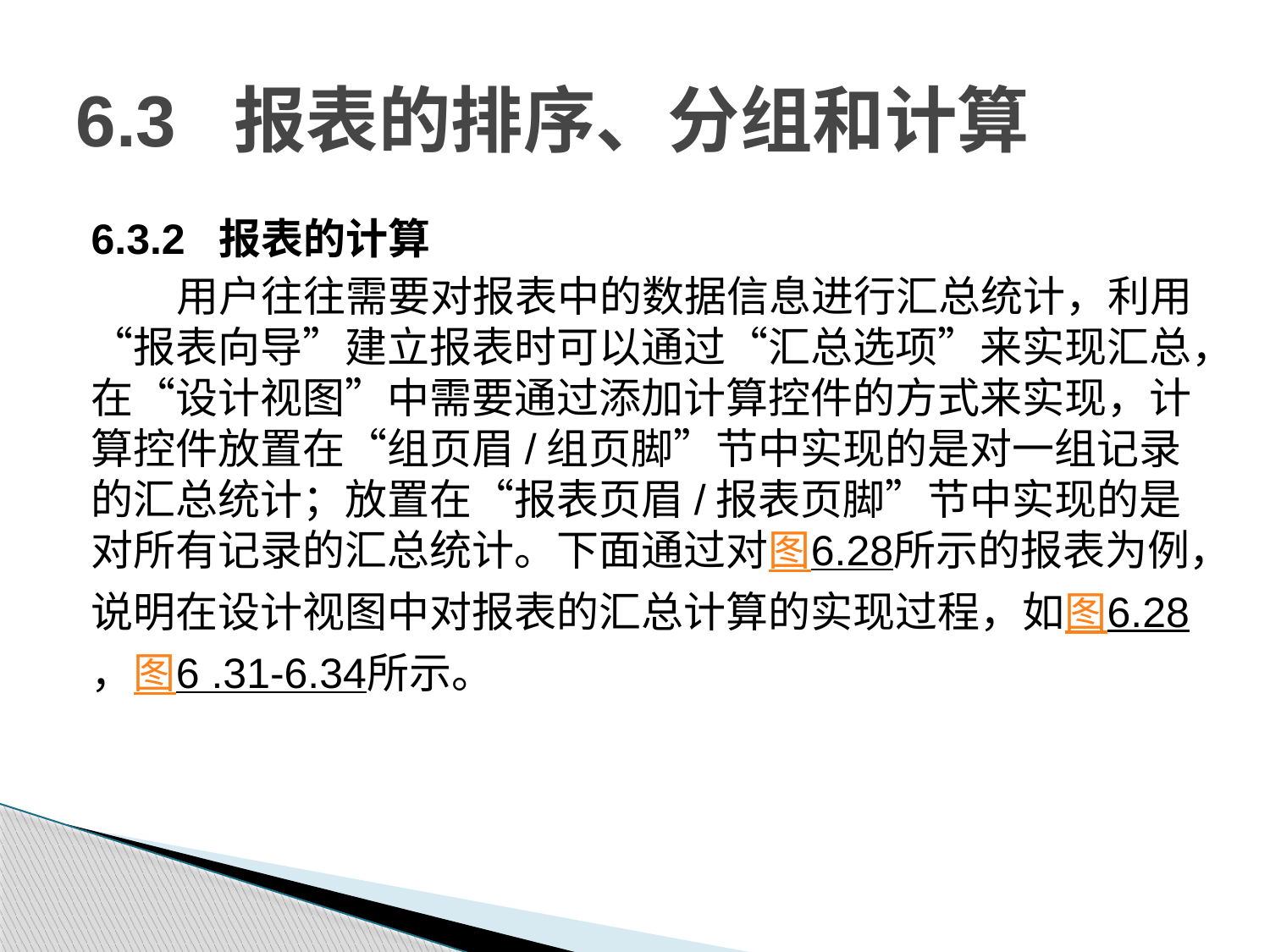

# 6.3  报表的排序、分组和计算
6.3.2  报表的计算
用户往往需要对报表中的数据信息进行汇总统计，利用“报表向导”建立报表时可以通过“汇总选项”来实现汇总，在“设计视图”中需要通过添加计算控件的方式来实现，计算控件放置在“组页眉/组页脚”节中实现的是对一组记录的汇总统计；放置在“报表页眉/报表页脚”节中实现的是对所有记录的汇总统计。下面通过对图6.28所示的报表为例，说明在设计视图中对报表的汇总计算的实现过程，如图6.28，图6 .31-6.34所示。